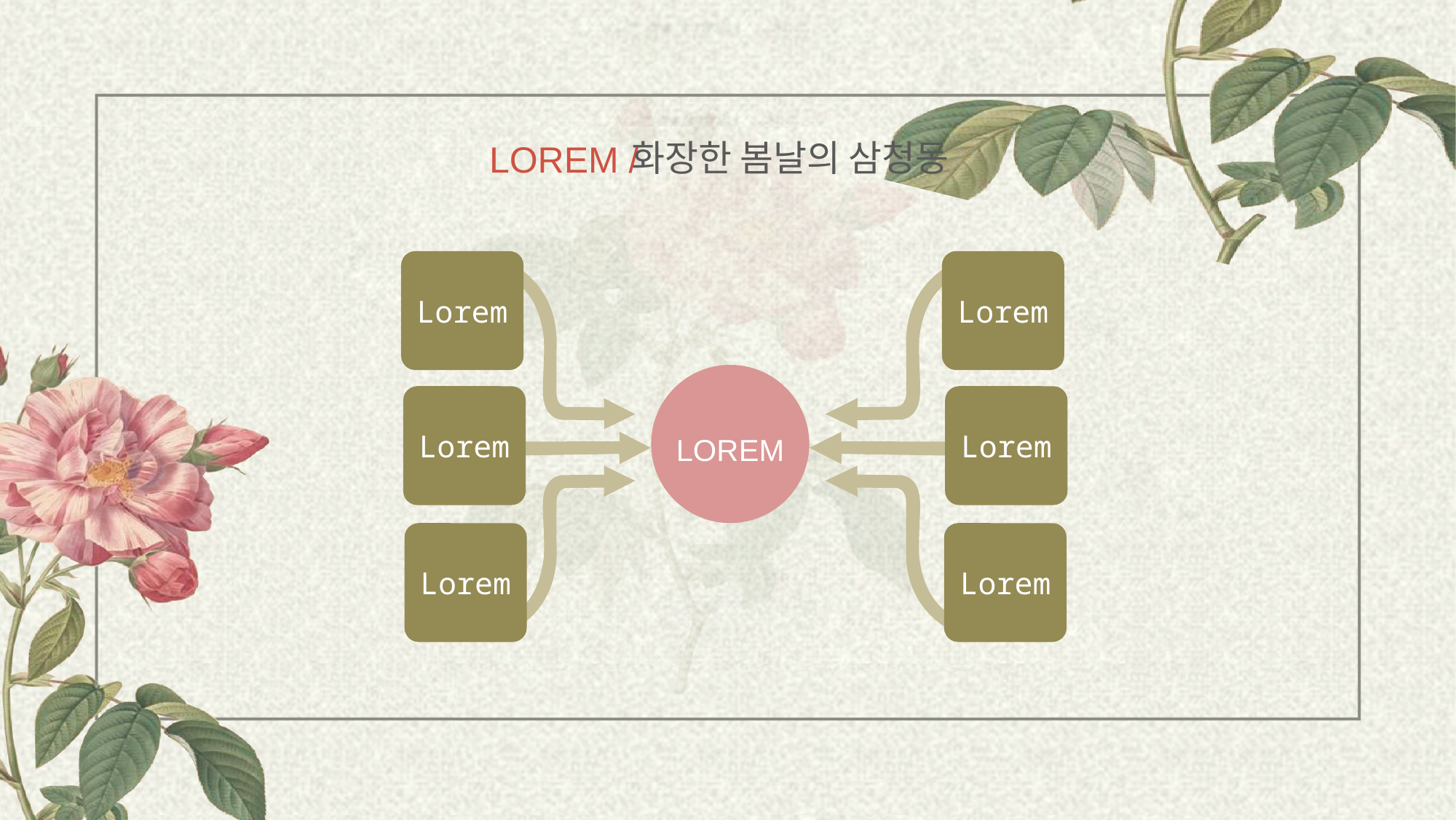

화장한 봄날의 삼청동
LOREM /
Lorem
Lorem

LOREM

Lorem
Lorem

Lorem
Lorem